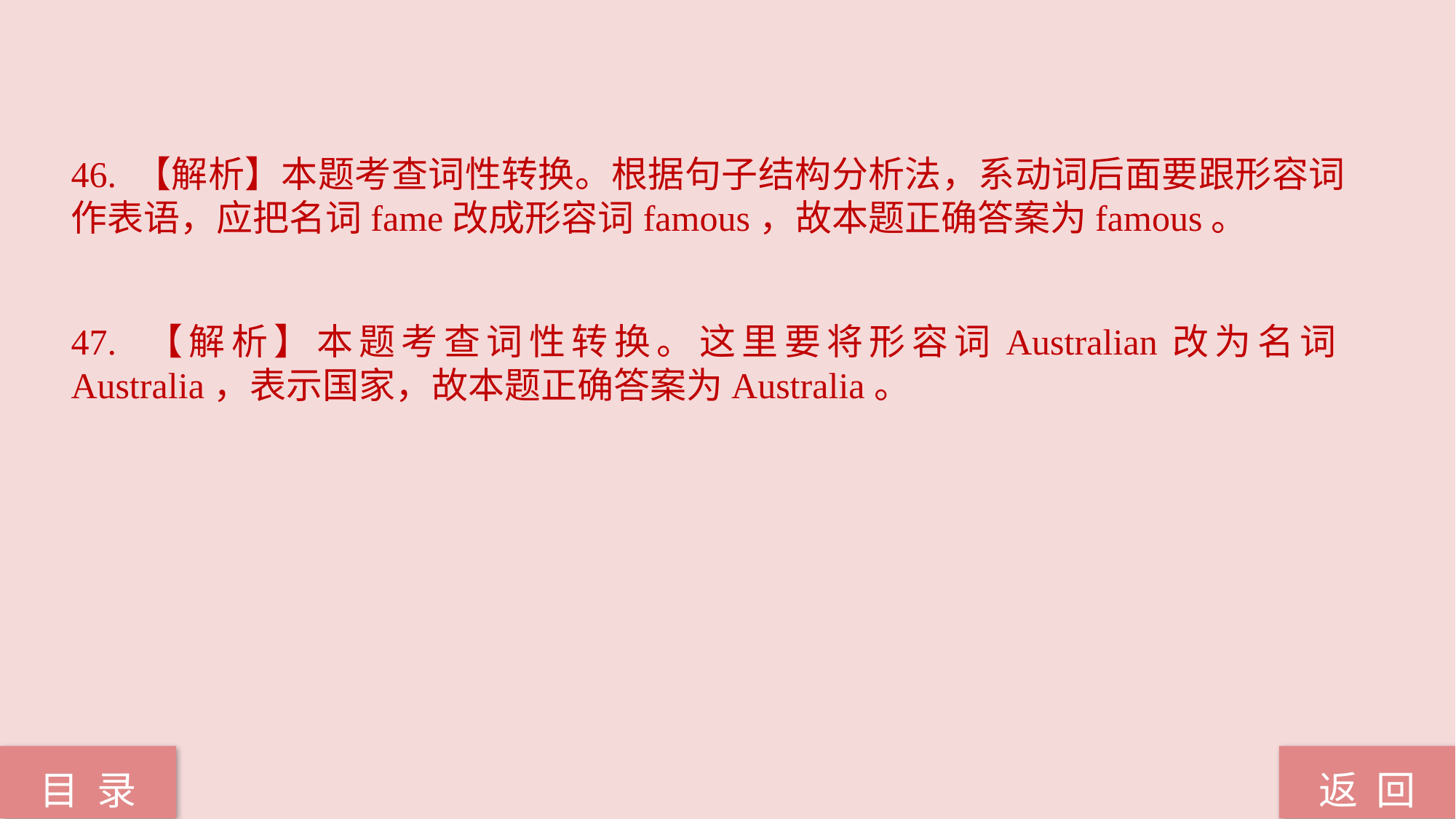

46. 【解析】本题考查词性转换。根据句子结构分析法，系动词后面要跟形容词作表语，应把名词fame改成形容词famous，故本题正确答案为famous。

47. 【解析】本题考查词性转换。这里要将形容词Australian改为名词Australia，表示国家，故本题正确答案为Australia。
返  回